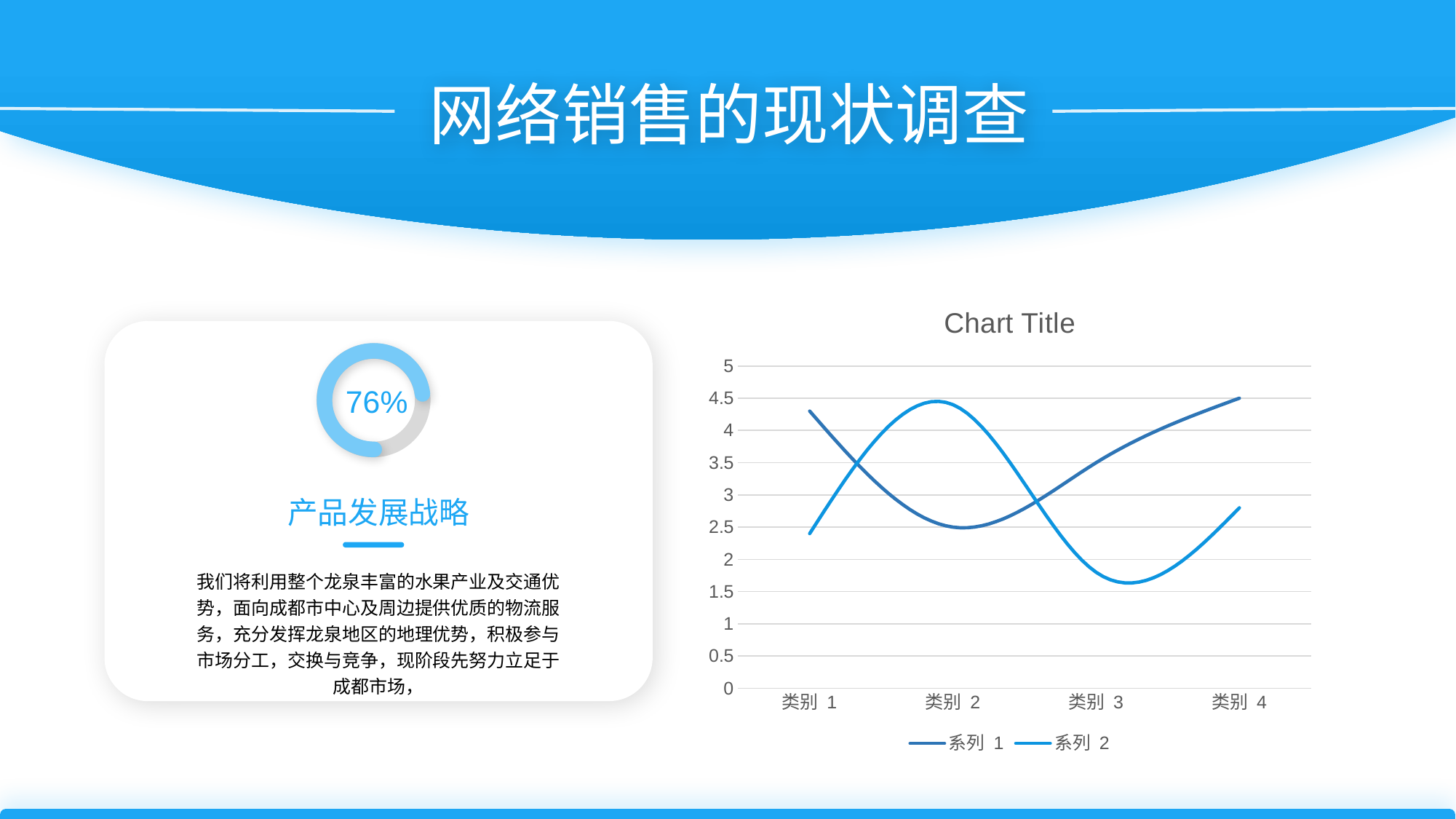

网络销售的现状调查

### Chart:

| Category | 系列 1 | 系列 2 |
|---|---|---|
| 类别 1 | 4.3 | 2.4 |
| 类别 2 | 2.5 | 4.4 |
| 类别 3 | 3.5 | 1.8 |
| 类别 4 | 4.5 | 2.8 |

76%
产品发展战略

我们将利用整个龙泉丰富的水果产业及交通优势，面向成都市中心及周边提供优质的物流服务，充分发挥龙泉地区的地理优势，积极参与市场分工，交换与竞争，现阶段先努力立足于成都市场，